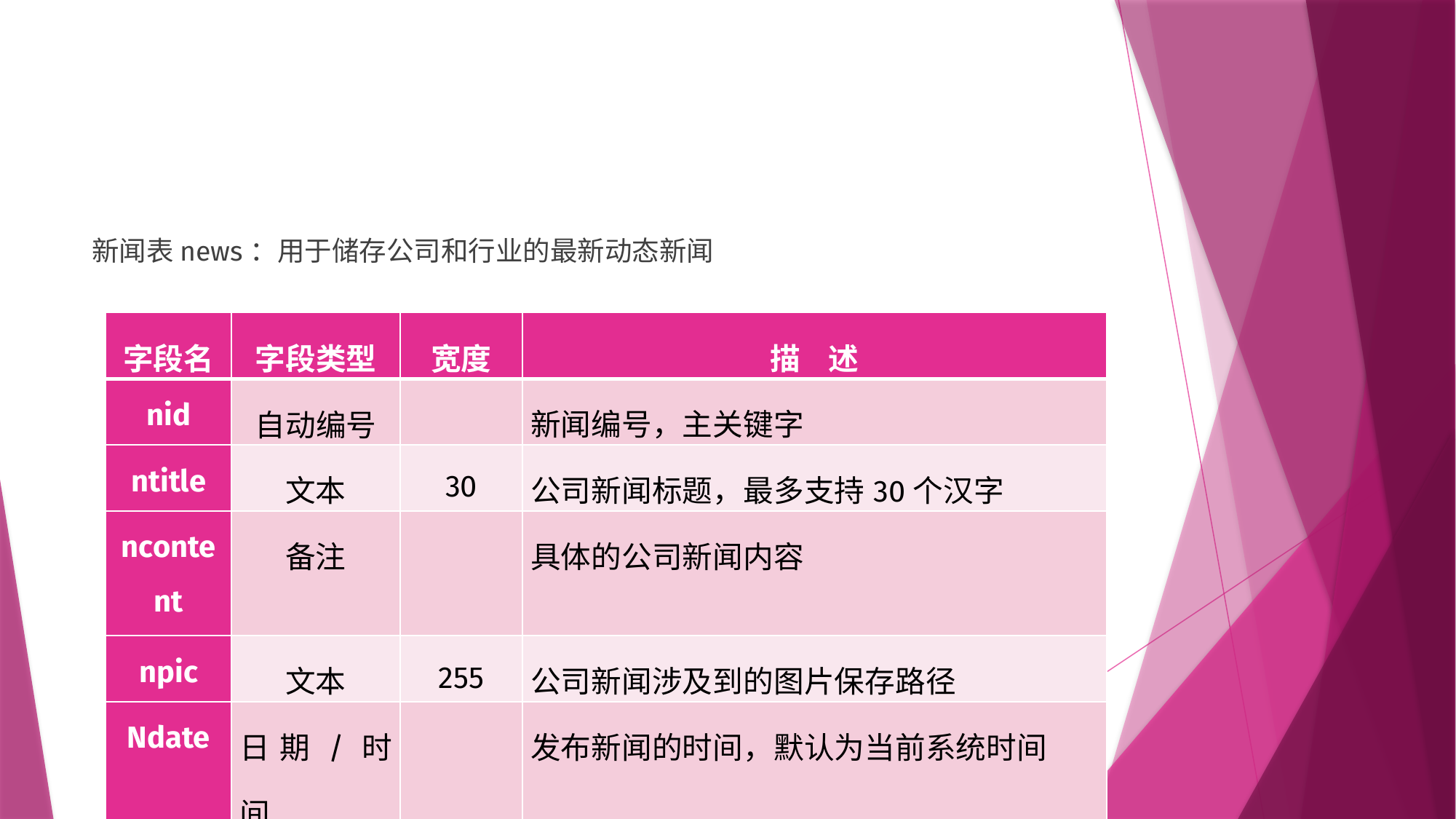

#
新闻表news：用于储存公司和行业的最新动态新闻
| 字段名 | 字段类型 | 宽度 | 描 述 |
| --- | --- | --- | --- |
| nid | 自动编号 |  | 新闻编号，主关键字 |
| ntitle | 文本 | 30 | 公司新闻标题，最多支持30个汉字 |
| ncontent | 备注 |  | 具体的公司新闻内容 |
| npic | 文本 | 255 | 公司新闻涉及到的图片保存路径 |
| Ndate | 日期/时间 |  | 发布新闻的时间，默认为当前系统时间 |